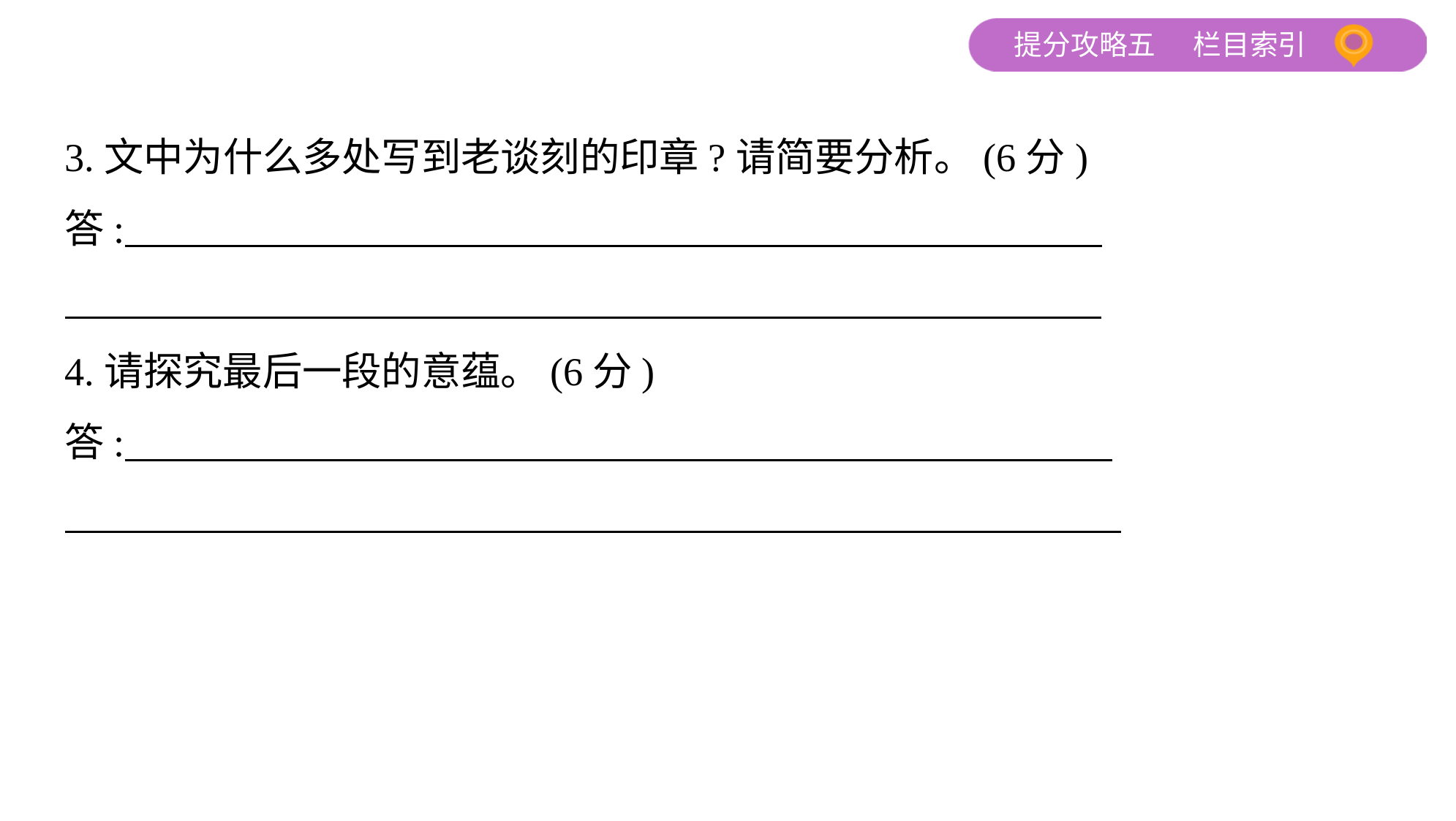

3.文中为什么多处写到老谈刻的印章?请简要分析。(6分)
答:

4.请探究最后一段的意蕴。(6分)
答: